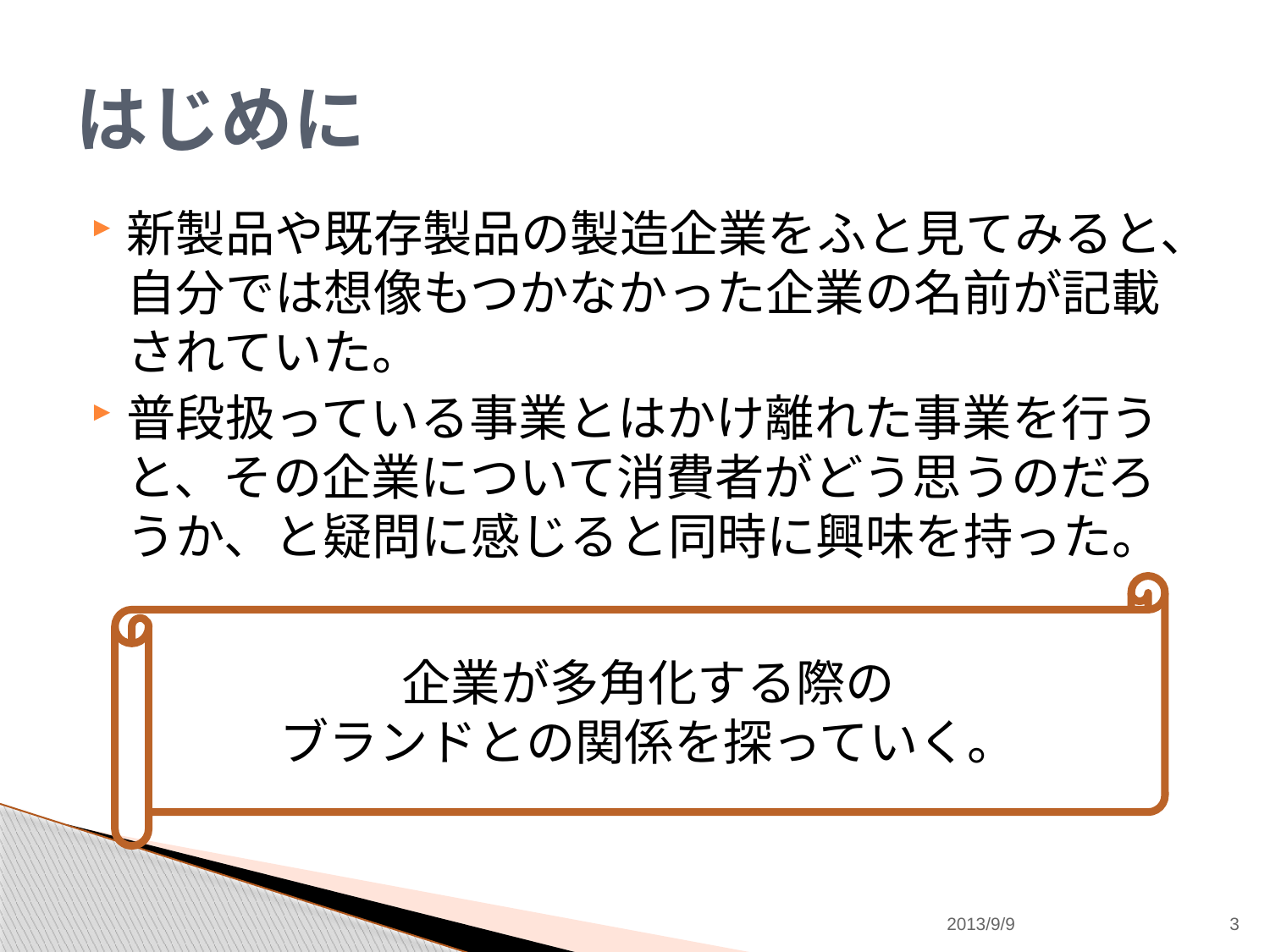

# はじめに
新製品や既存製品の製造企業をふと見てみると、自分では想像もつかなかった企業の名前が記載されていた。
普段扱っている事業とはかけ離れた事業を行うと、その企業について消費者がどう思うのだろうか、と疑問に感じると同時に興味を持った。

企業が多角化する際の
ブランドとの関係を探っていく。
2013/9/9
3